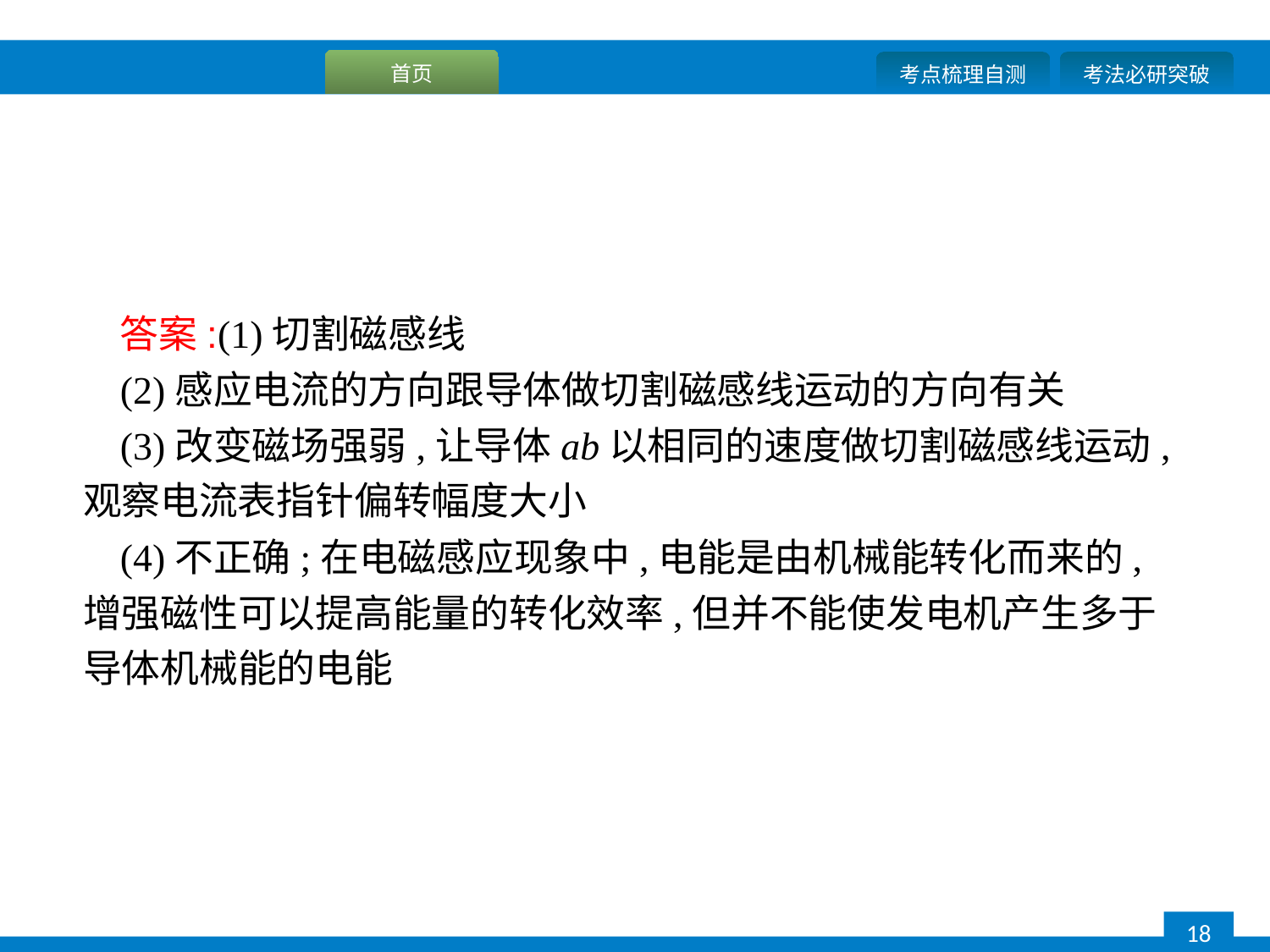

答案:(1)切割磁感线
(2)感应电流的方向跟导体做切割磁感线运动的方向有关
(3)改变磁场强弱,让导体ab以相同的速度做切割磁感线运动,观察电流表指针偏转幅度大小
(4)不正确;在电磁感应现象中,电能是由机械能转化而来的,增强磁性可以提高能量的转化效率,但并不能使发电机产生多于导体机械能的电能